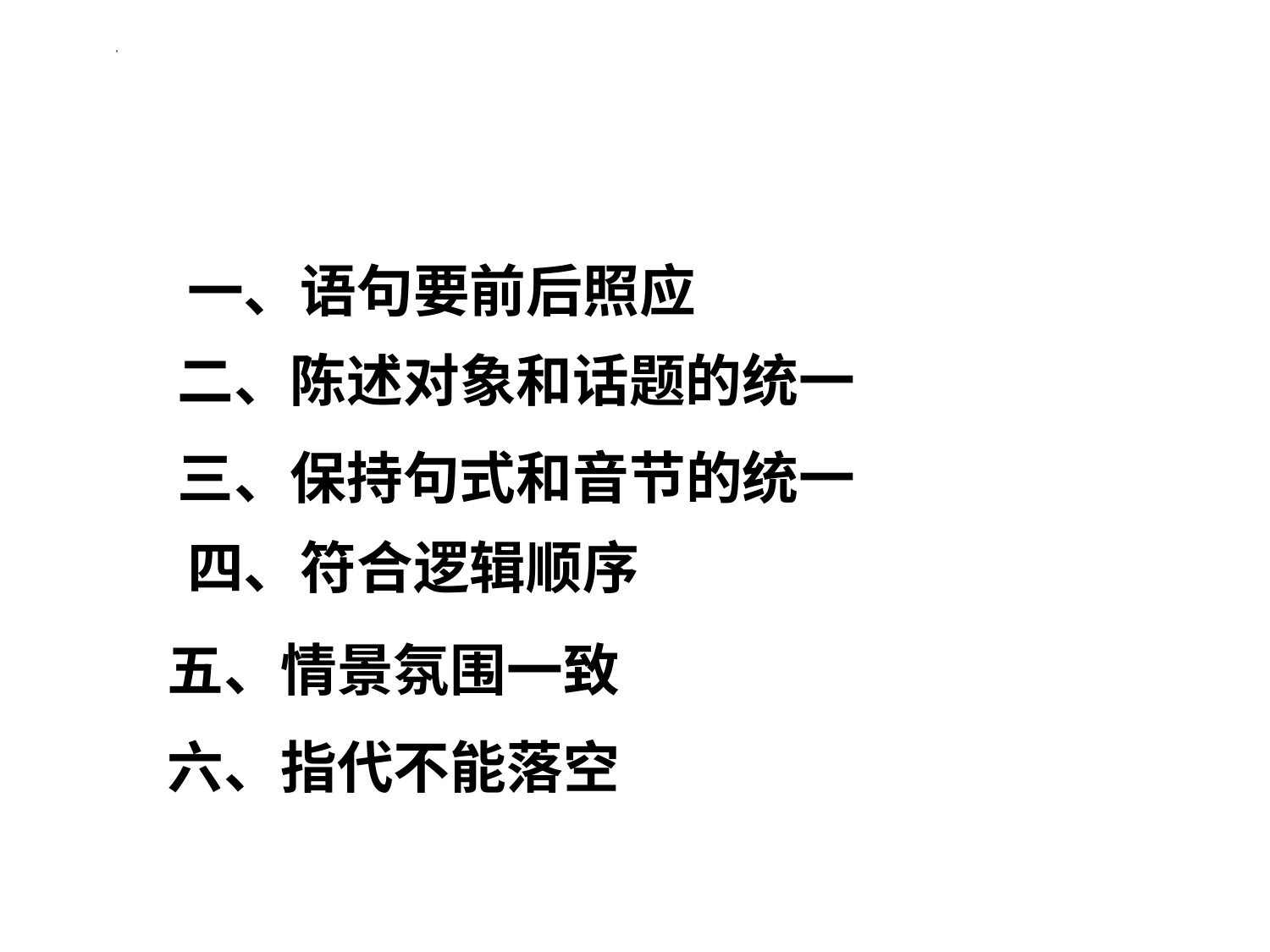

一、语句要前后照应
二、陈述对象和话题的统一
三、保持句式和音节的统一
四、符合逻辑顺序
五、情景氛围一致
六、指代不能落空